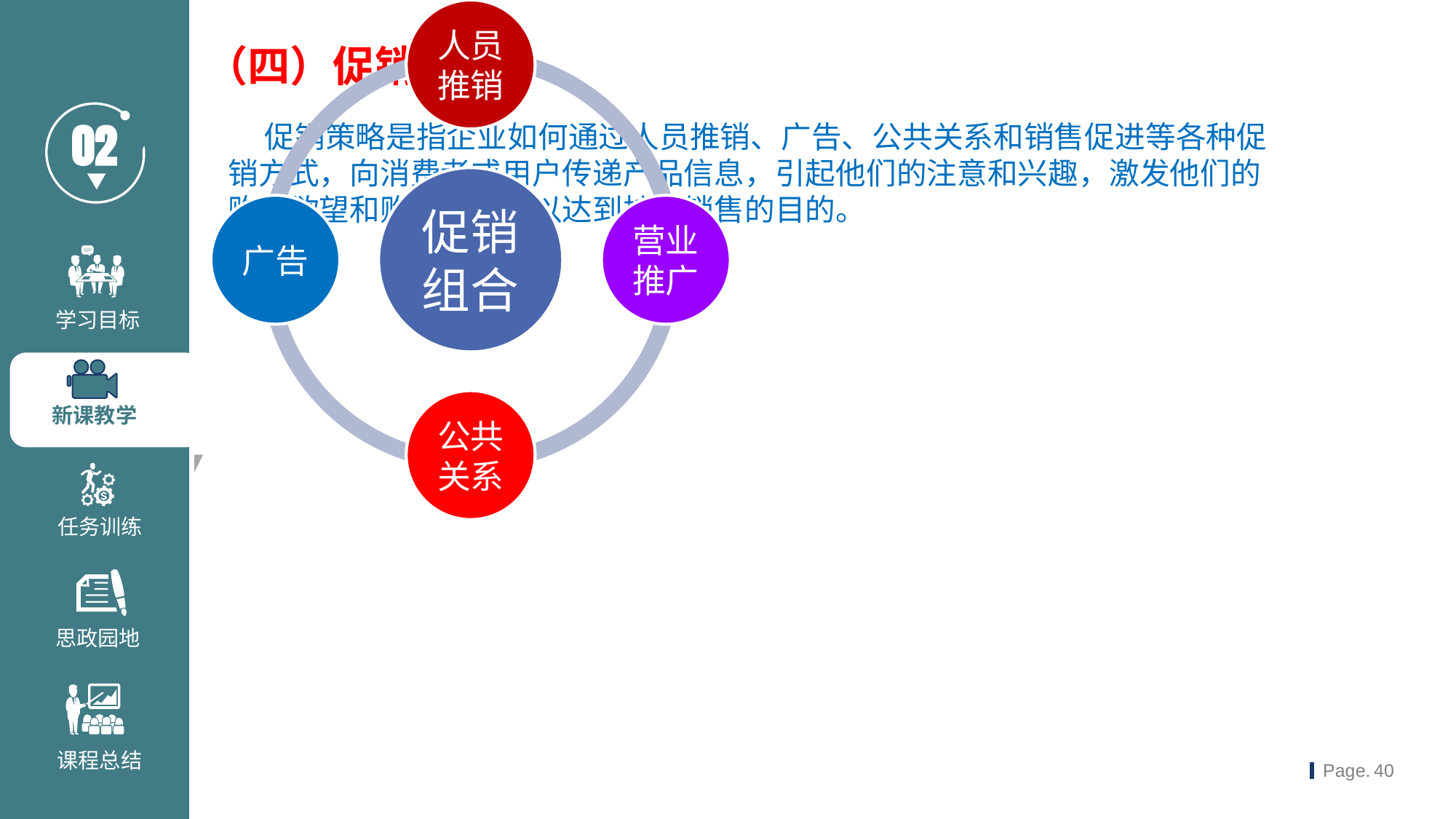

（四）促销策略
促销策略是指企业如何通过人员推销、广告、公共关系和销售促进等各种促销方式，向消费者或用户传递产品信息，引起他们的注意和兴趣，激发他们的购买欲望和购买行为，以达到扩大销售的目的。

促销组合
人员推销
营业推广
公共关系
广告